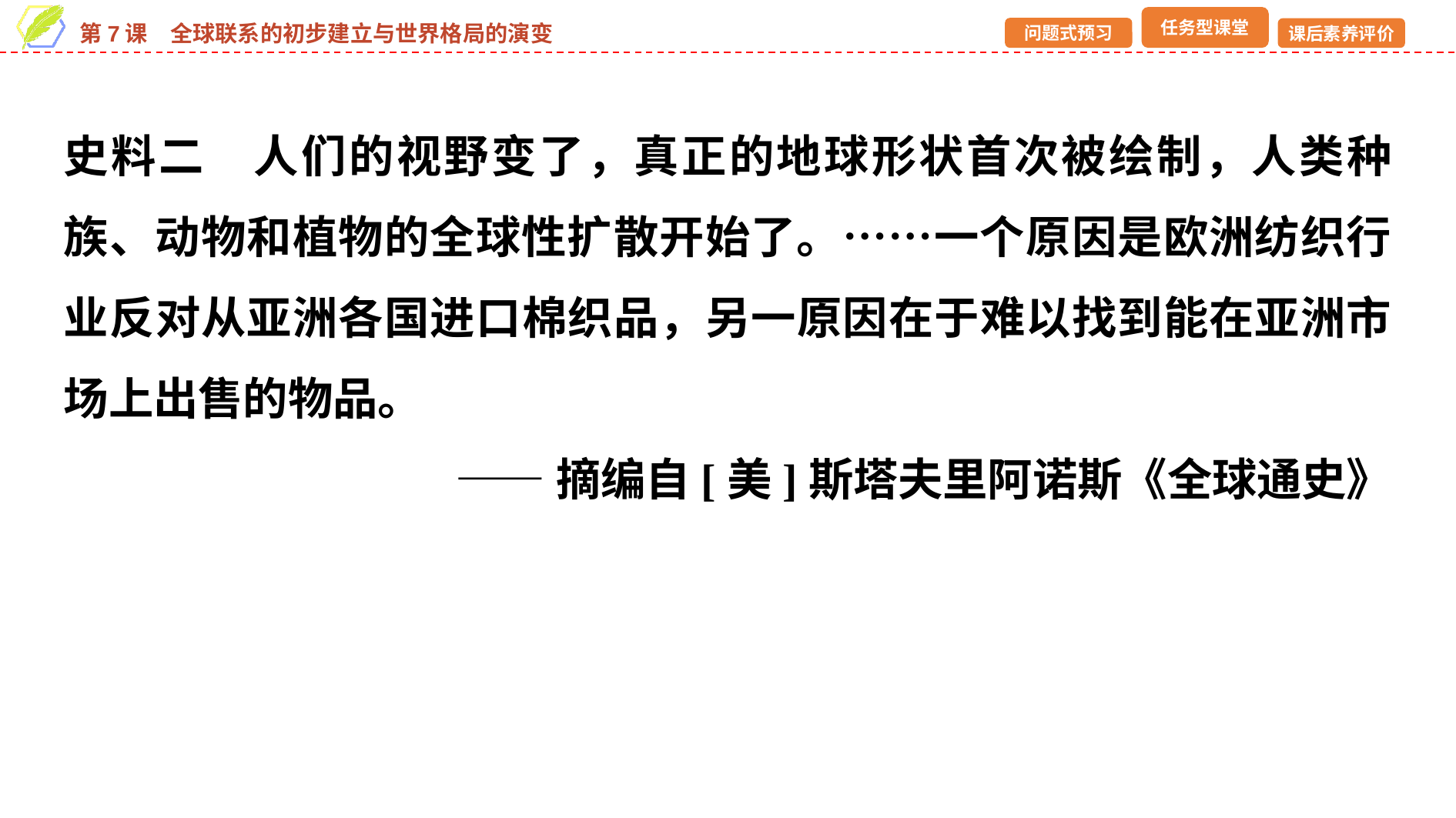

史料二　人们的视野变了，真正的地球形状首次被绘制，人类种族、动物和植物的全球性扩散开始了。……一个原因是欧洲纺织行业反对从亚洲各国进口棉织品，另一原因在于难以找到能在亚洲市场上出售的物品。
——摘编自[美]斯塔夫里阿诺斯《全球通史》